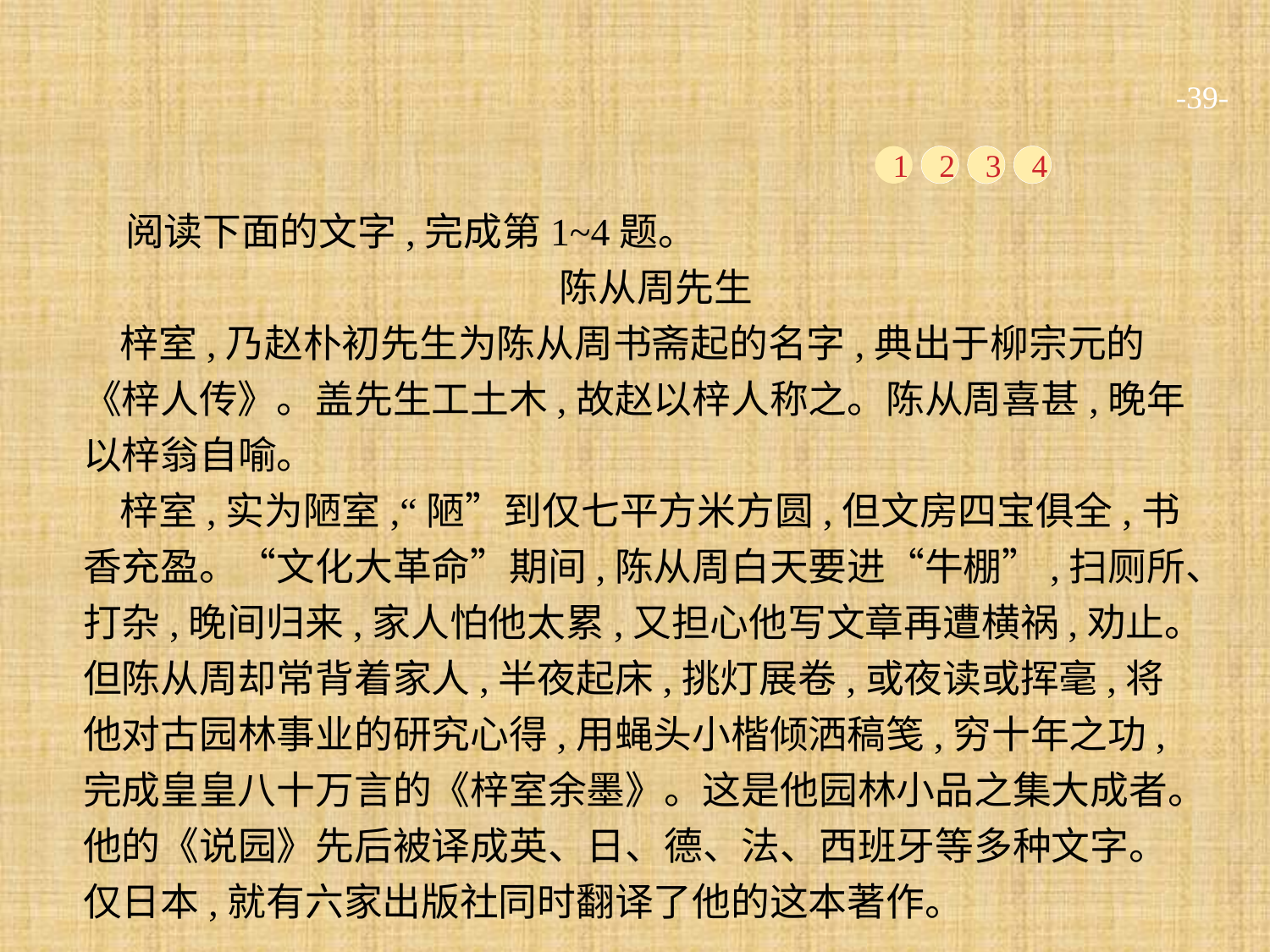

-39-
1
2
3
4
阅读下面的文字,完成第1~4题。
陈从周先生
梓室,乃赵朴初先生为陈从周书斋起的名字,典出于柳宗元的《梓人传》。盖先生工土木,故赵以梓人称之。陈从周喜甚,晚年以梓翁自喻。
梓室,实为陋室,“陋”到仅七平方米方圆,但文房四宝俱全,书香充盈。“文化大革命”期间,陈从周白天要进“牛棚”,扫厕所、打杂,晚间归来,家人怕他太累,又担心他写文章再遭横祸,劝止。但陈从周却常背着家人,半夜起床,挑灯展卷,或夜读或挥毫,将他对古园林事业的研究心得,用蝇头小楷倾洒稿笺,穷十年之功,完成皇皇八十万言的《梓室余墨》。这是他园林小品之集大成者。他的《说园》先后被译成英、日、德、法、西班牙等多种文字。仅日本,就有六家出版社同时翻译了他的这本著作。